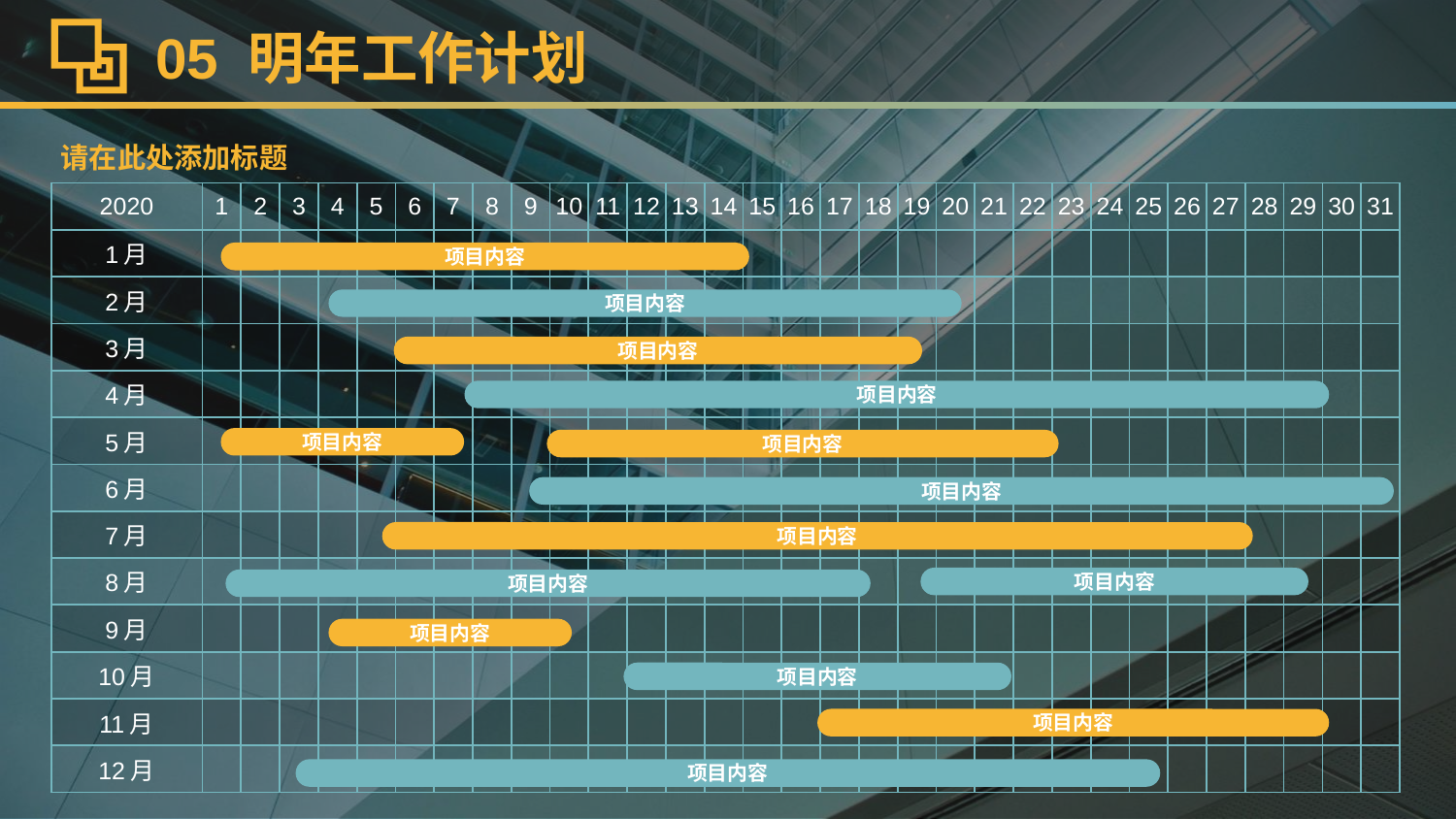

05 明年工作计划

请在此处添加标题
| 2020 | 1 | 2 | 3 | 4 | 5 | 6 | 7 | 8 | 9 | 10 | 11 | 12 | 13 | 14 | 15 | 16 | 17 | 18 | 19 | 20 | 21 | 22 | 23 | 24 | 25 | 26 | 27 | 28 | 29 | 30 | 31 |
| --- | --- | --- | --- | --- | --- | --- | --- | --- | --- | --- | --- | --- | --- | --- | --- | --- | --- | --- | --- | --- | --- | --- | --- | --- | --- | --- | --- | --- | --- | --- | --- |
| 1月 |  |  |  |  |  |  |  |  |  |  |  |  |  |  |  |  |  |  |  |  |  |  |  |  |  |  |  |  |  |  |  |
| 2月 |  |  |  |  |  |  |  |  |  |  |  |  |  |  |  |  |  |  |  |  |  |  |  |  |  |  |  |  |  |  |  |
| 3月 |  |  |  |  |  |  |  |  |  |  |  |  |  |  |  |  |  |  |  |  |  |  |  |  |  |  |  |  |  |  |  |
| 4月 |  |  |  |  |  |  |  |  |  |  |  |  |  |  |  |  |  |  |  |  |  |  |  |  |  |  |  |  |  |  |  |
| 5月 |  |  |  |  |  |  |  |  |  |  |  |  |  |  |  |  |  |  |  |  |  |  |  |  |  |  |  |  |  |  |  |
| 6月 |  |  |  |  |  |  |  |  |  |  |  |  |  |  |  |  |  |  |  |  |  |  |  |  |  |  |  |  |  |  |  |
| 7月 |  |  |  |  |  |  |  |  |  |  |  |  |  |  |  |  |  |  |  |  |  |  |  |  |  |  |  |  |  |  |  |
| 8月 |  |  |  |  |  |  |  |  |  |  |  |  |  |  |  |  |  |  |  |  |  |  |  |  |  |  |  |  |  |  |  |
| 9月 |  |  |  |  |  |  |  |  |  |  |  |  |  |  |  |  |  |  |  |  |  |  |  |  |  |  |  |  |  |  |  |
| 10月 |  |  |  |  |  |  |  |  |  |  |  |  |  |  |  |  |  |  |  |  |  |  |  |  |  |  |  |  |  |  |  |
| 11月 |  |  |  |  |  |  |  |  |  |  |  |  |  |  |  |  |  |  |  |  |  |  |  |  |  |  |  |  |  |  |  |
| 12月 |  |  |  |  |  |  |  |  |  |  |  |  |  |  |  |  |  |  |  |  |  |  |  |  |  |  |  |  |  |  |  |
项目内容
项目内容
项目内容
项目内容
项目内容
项目内容
项目内容
项目内容
项目内容
项目内容
项目内容
项目内容
项目内容
项目内容